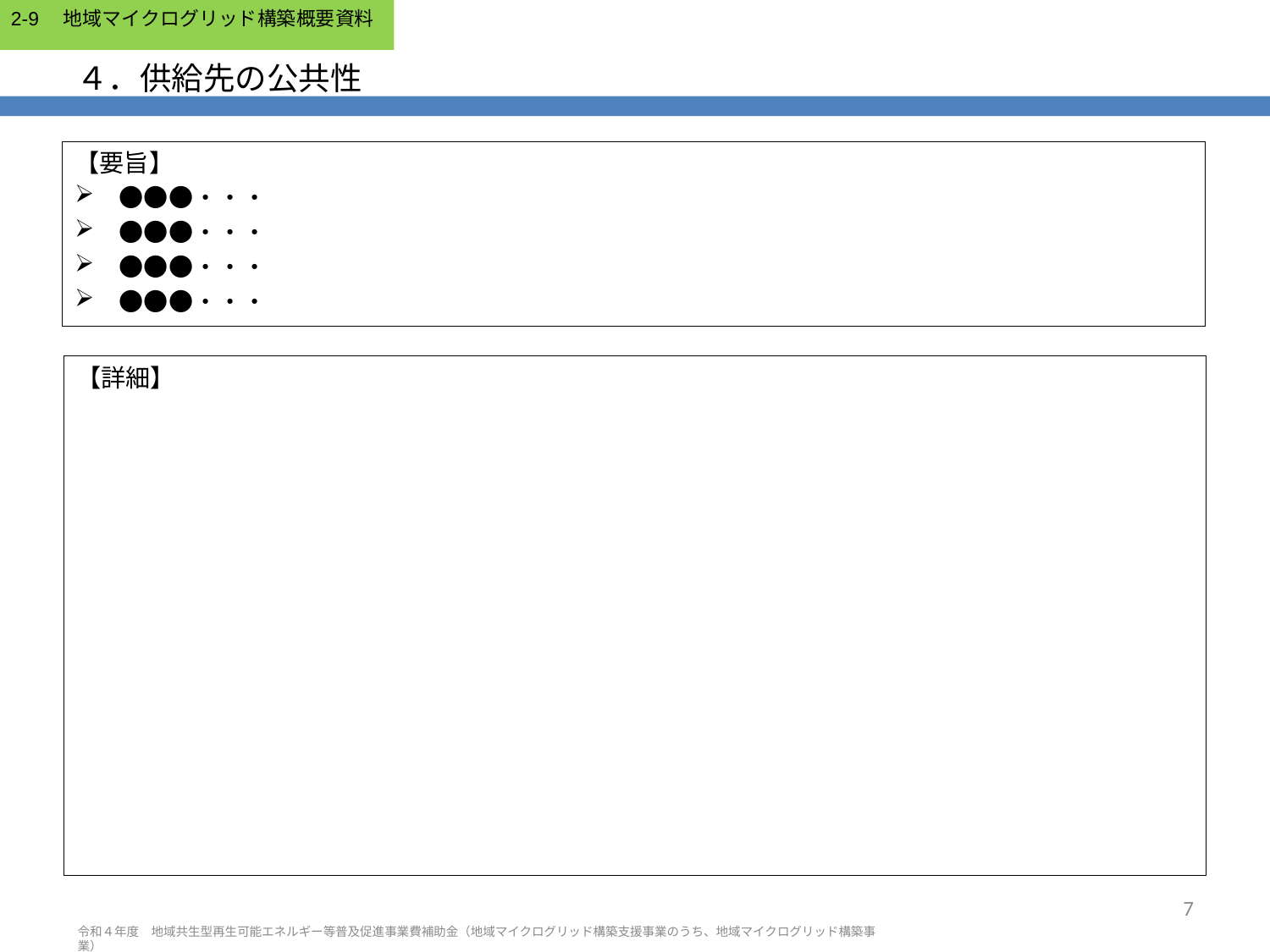

# ４．供給先の公共性
【要旨】
　●●●・・・
　●●●・・・
　●●●・・・
　●●●・・・
【詳細】

7